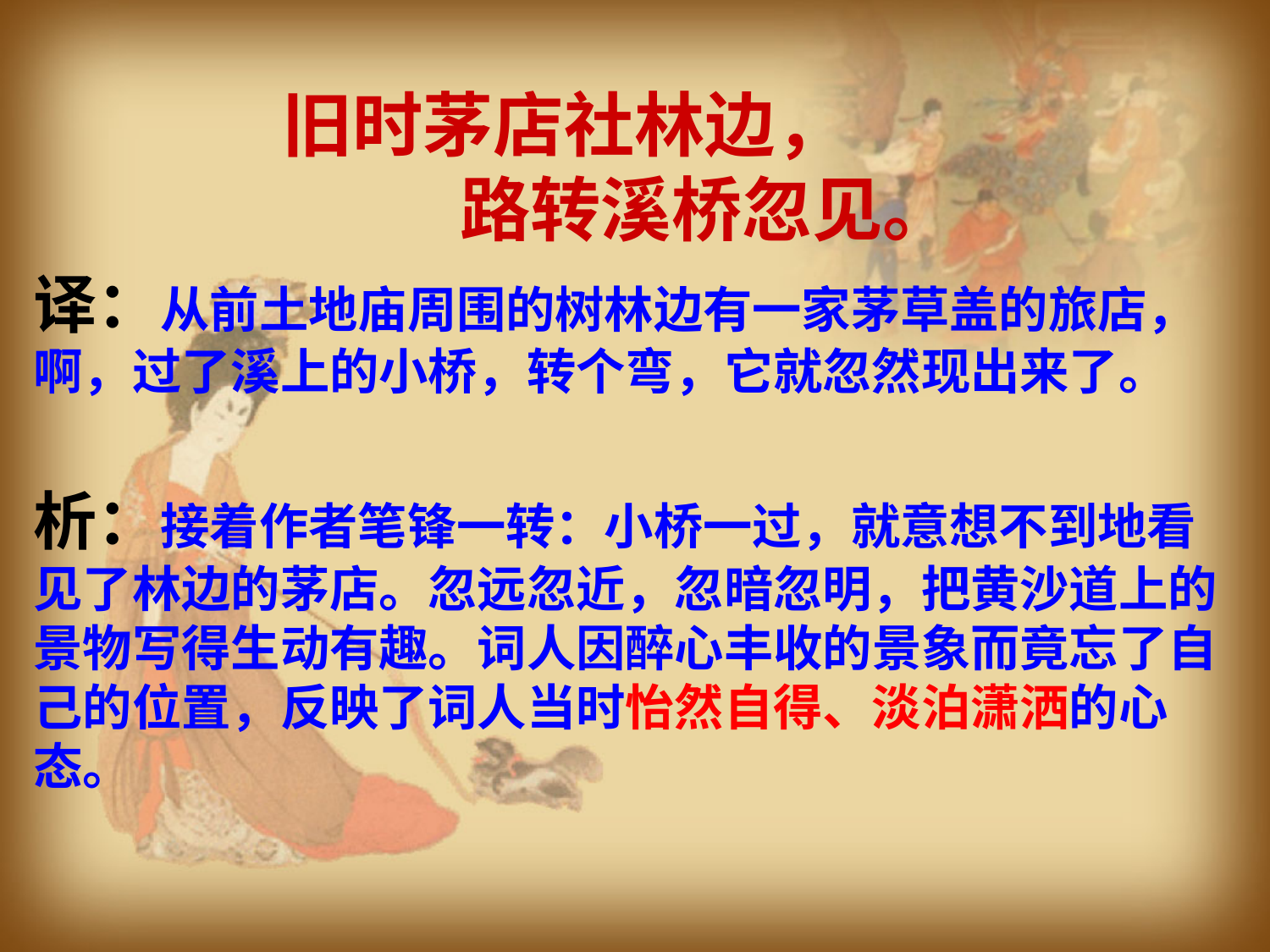

旧时茅店社林边，
          路转溪桥忽见。

译：从前土地庙周围的树林边有一家茅草盖的旅店，啊，过了溪上的小桥，转个弯，它就忽然现出来了。

析：接着作者笔锋一转：小桥一过，就意想不到地看见了林边的茅店。忽远忽近，忽暗忽明，把黄沙道上的景物写得生动有趣。词人因醉心丰收的景象而竟忘了自己的位置，反映了词人当时怡然自得、淡泊潇洒的心态。